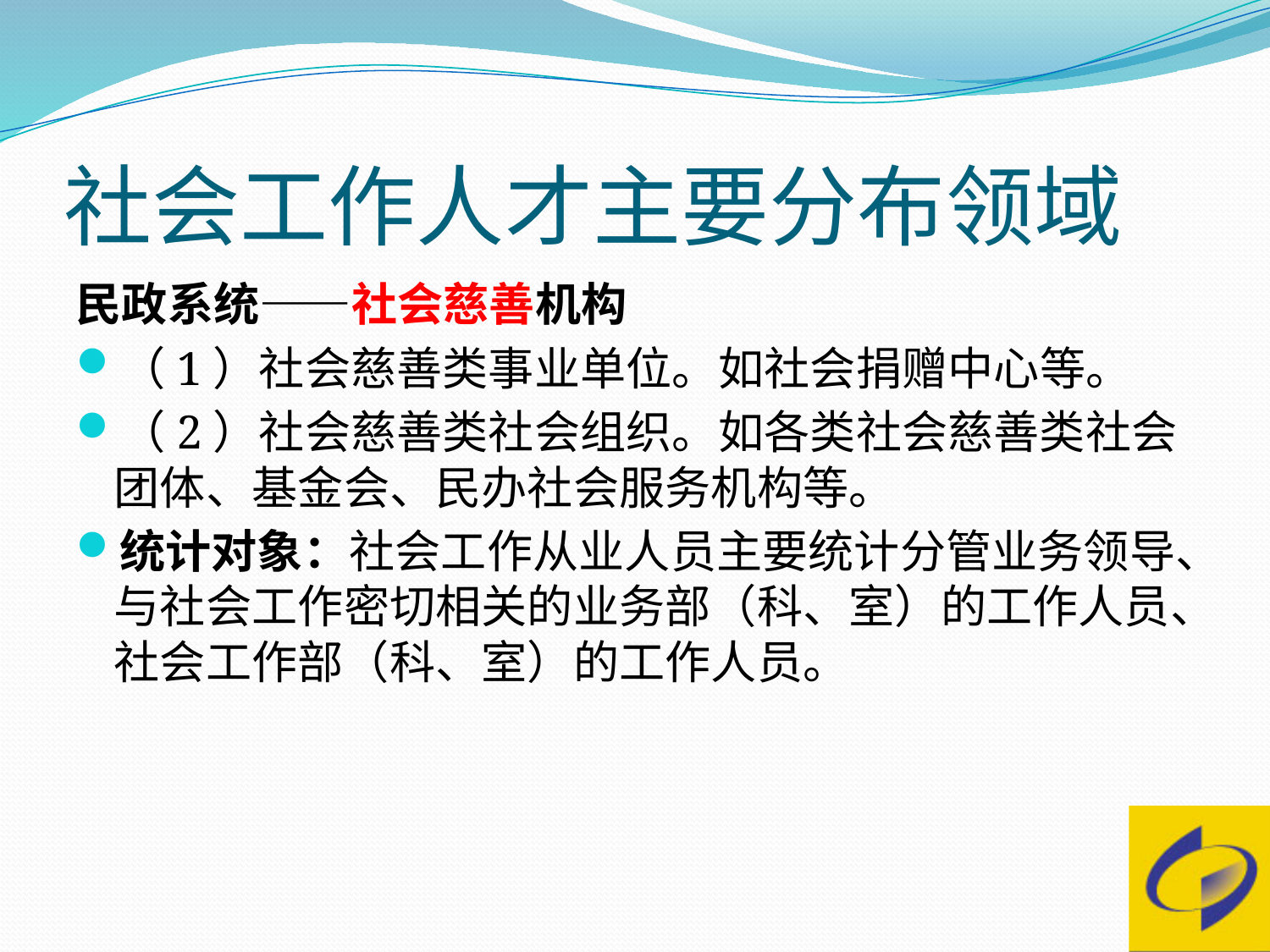

# 社会工作人才主要分布领域
民政系统——社会慈善机构
（1）社会慈善类事业单位。如社会捐赠中心等。
（2）社会慈善类社会组织。如各类社会慈善类社会团体、基金会、民办社会服务机构等。
统计对象：社会工作从业人员主要统计分管业务领导、与社会工作密切相关的业务部（科、室）的工作人员、社会工作部（科、室）的工作人员。